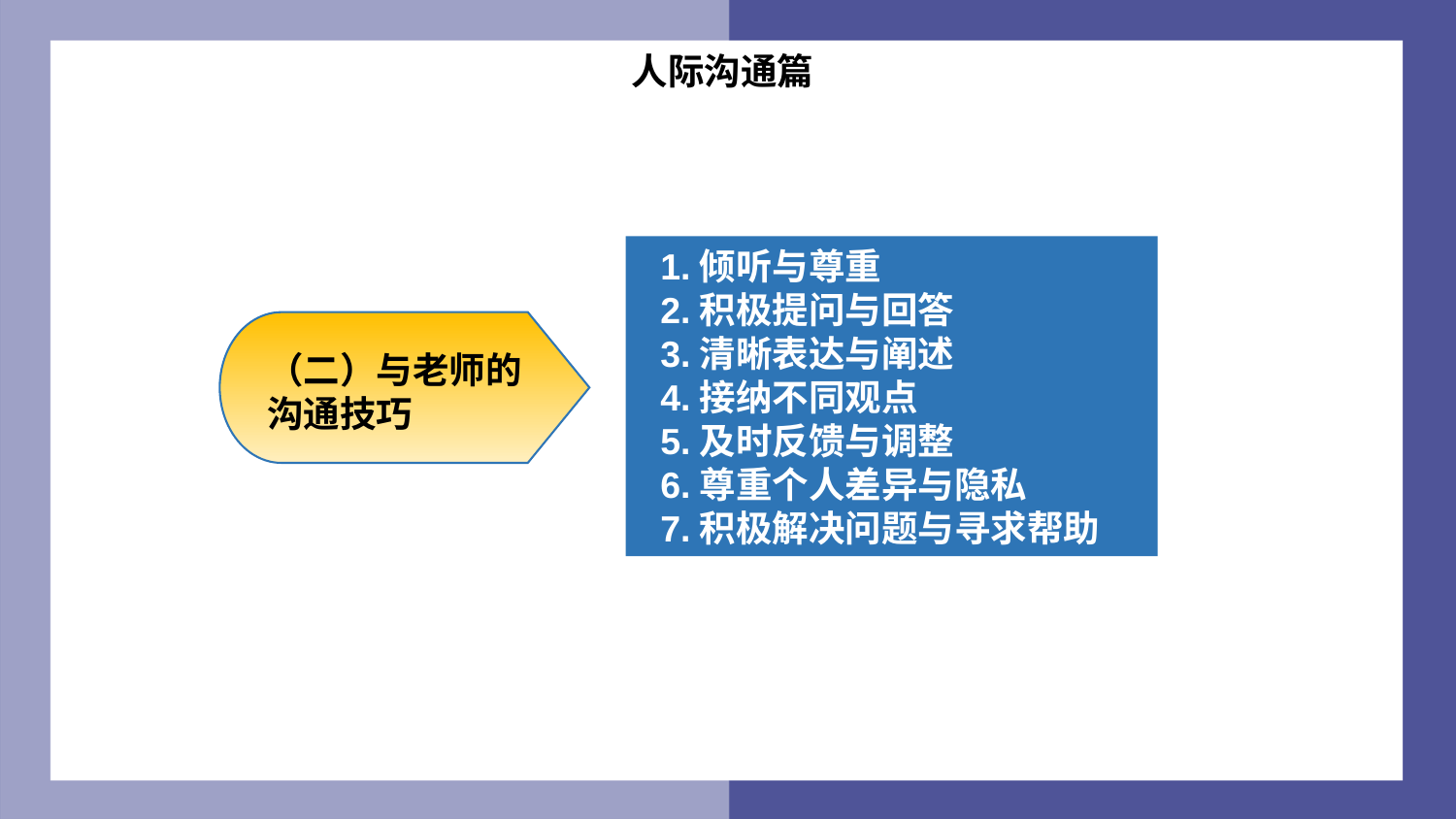

人际沟通篇

  1.倾听与尊重
  2.积极提问与回答
  3.清晰表达与阐述
  4.接纳不同观点
  5.及时反馈与调整
  6.尊重个人差异与隐私
  7.积极解决问题与寻求帮助

（二）与老师的沟通技巧